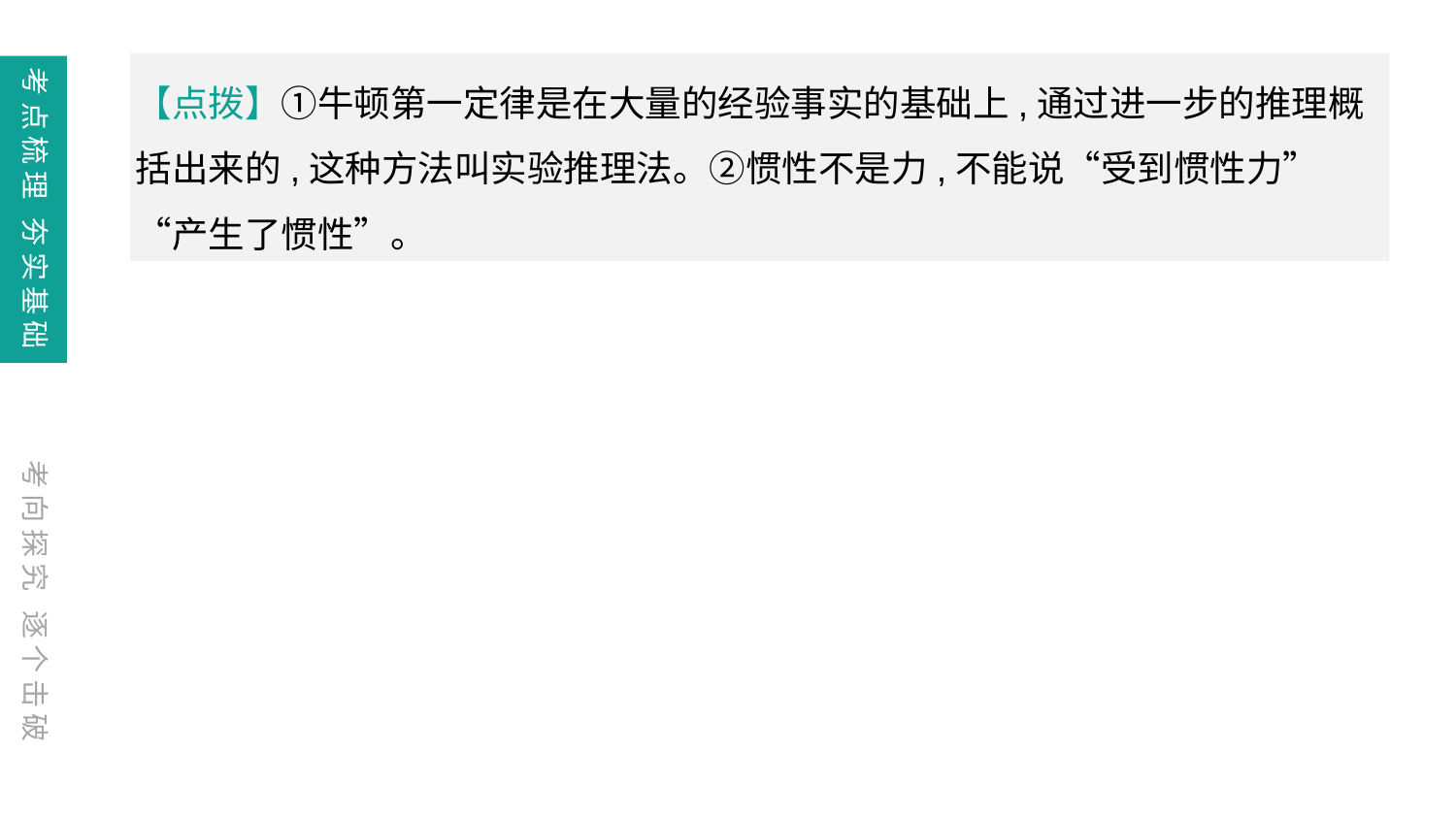

【点拨】①牛顿第一定律是在大量的经验事实的基础上,通过进一步的推理概括出来的,这种方法叫实验推理法。②惯性不是力,不能说“受到惯性力”“产生了惯性”。

考点梳理 夯实基础
考向探究 逐个击破